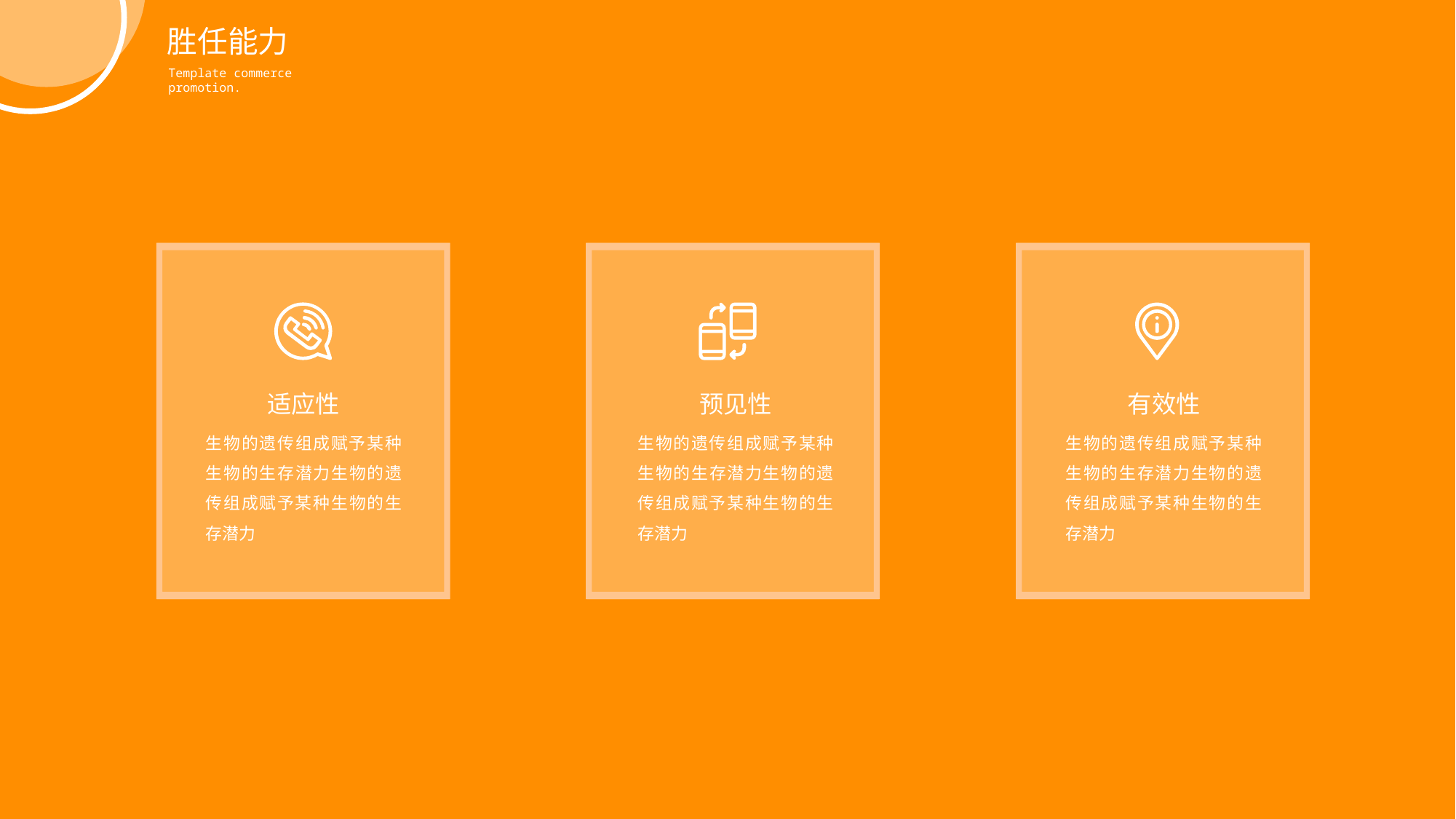

胜任能力
Template commerce promotion.

适应性
预见性
有效性
生物的遗传组成赋予某种生物的生存潜力生物的遗传组成赋予某种生物的生存潜力
生物的遗传组成赋予某种生物的生存潜力生物的遗传组成赋予某种生物的生存潜力
生物的遗传组成赋予某种生物的生存潜力生物的遗传组成赋予某种生物的生存潜力